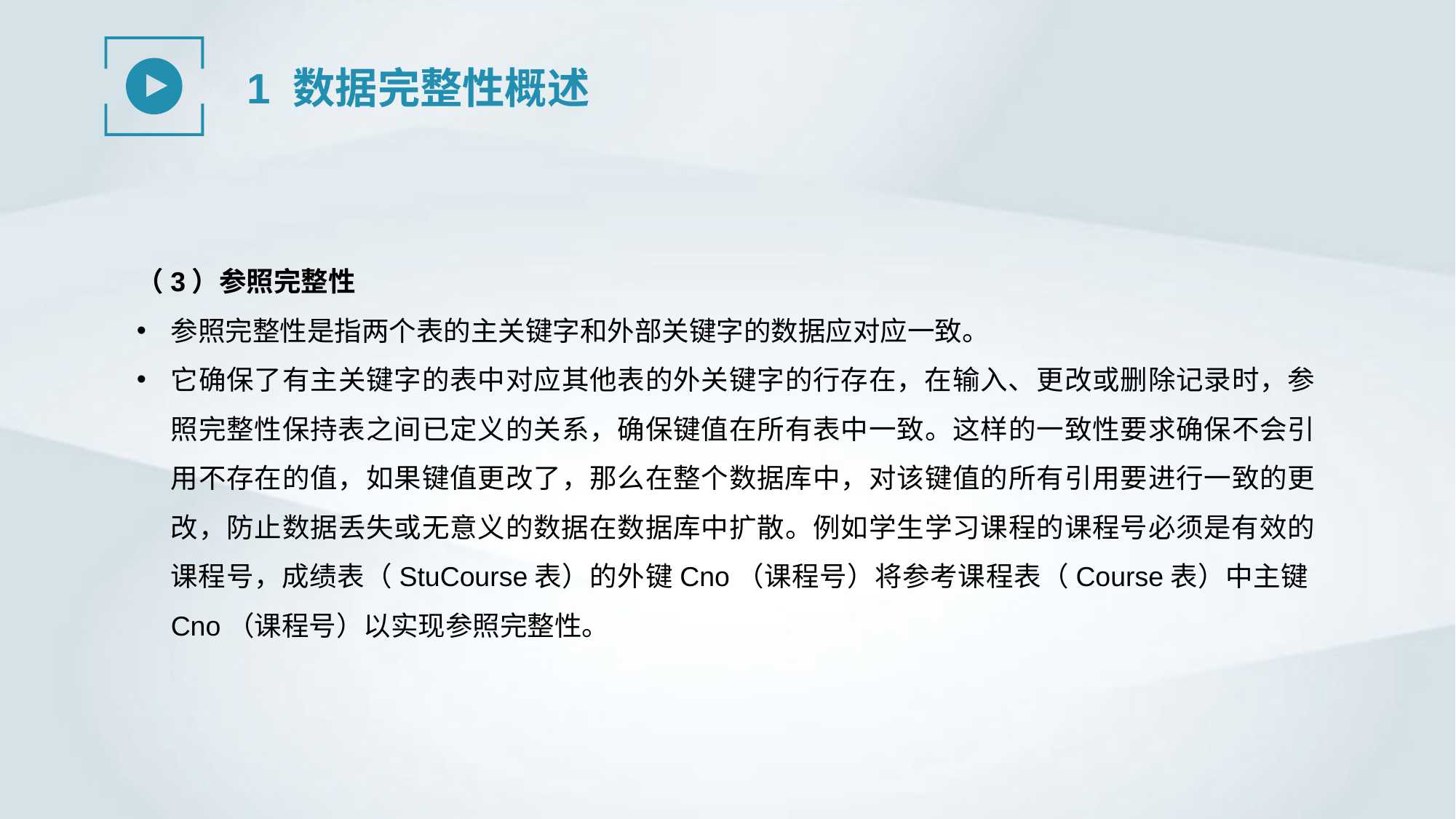

1 数据完整性概述
（3）参照完整性
参照完整性是指两个表的主关键字和外部关键字的数据应对应一致。
它确保了有主关键字的表中对应其他表的外关键字的行存在，在输入、更改或删除记录时，参照完整性保持表之间已定义的关系，确保键值在所有表中一致。这样的一致性要求确保不会引用不存在的值，如果键值更改了，那么在整个数据库中，对该键值的所有引用要进行一致的更改，防止数据丢失或无意义的数据在数据库中扩散。例如学生学习课程的课程号必须是有效的课程号，成绩表（StuCourse表）的外键Cno（课程号）将参考课程表（Course表）中主键Cno（课程号）以实现参照完整性。